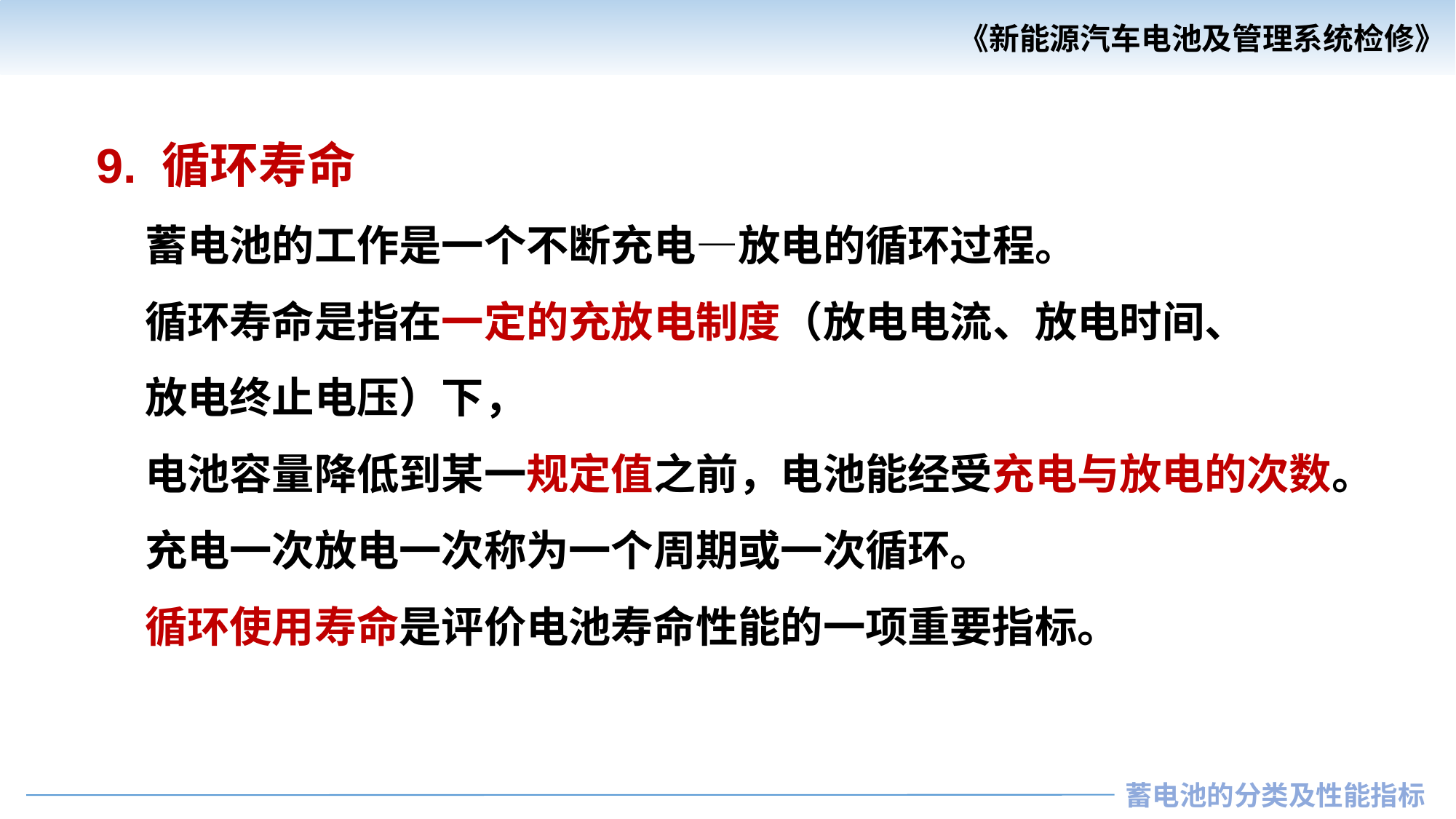

9. 循环寿命
    蓄电池的工作是一个不断充电—放电的循环过程。
    循环寿命是指在一定的充放电制度（放电电流、放电时间、
    放电终止电压）下，
    电池容量降低到某一规定值之前，电池能经受充电与放电的次数。
    充电一次放电一次称为一个周期或一次循环。
    循环使用寿命是评价电池寿命性能的一项重要指标。